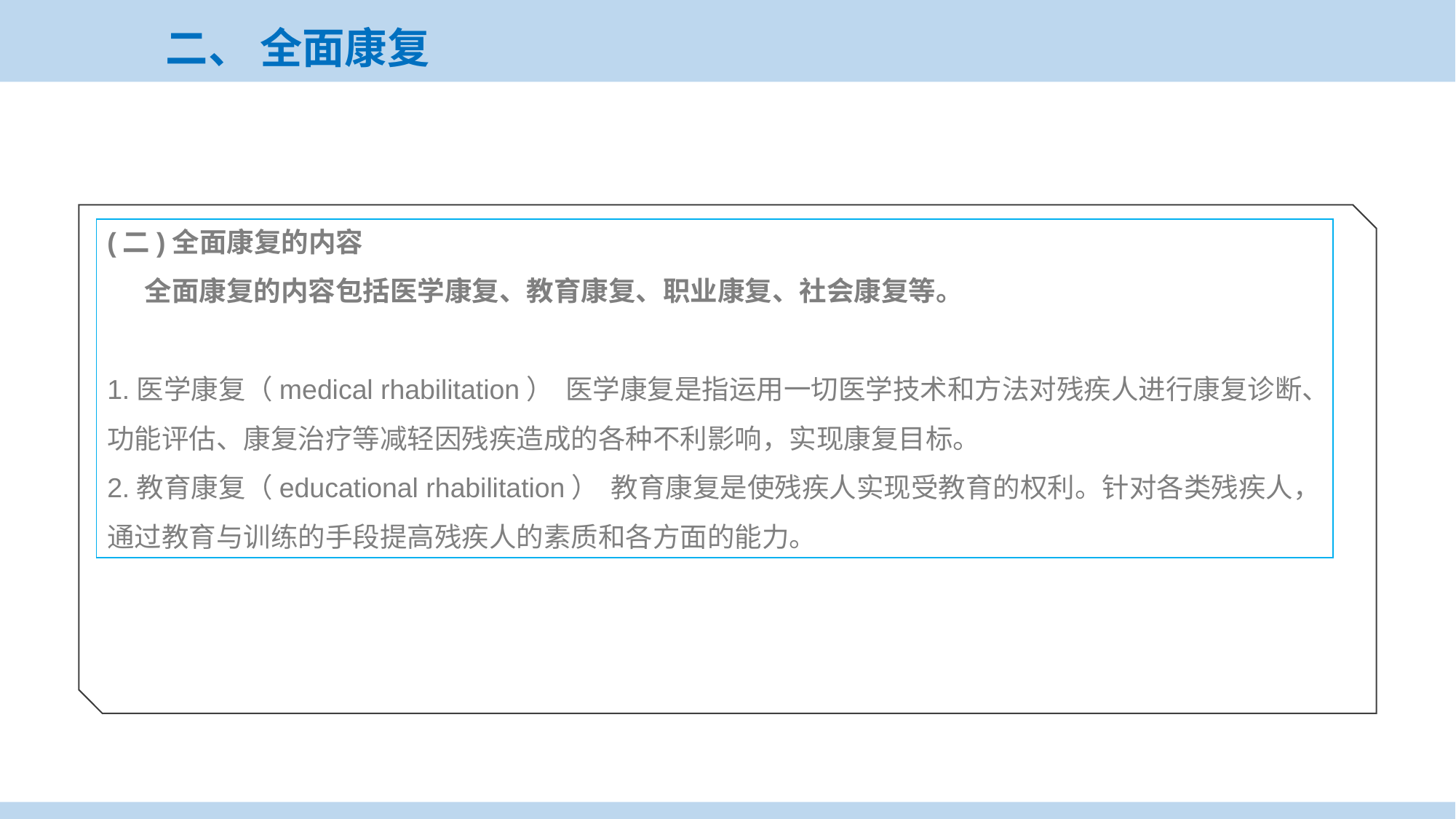

二、 全面康复

(二)全面康复的内容
     全面康复的内容包括医学康复、教育康复、职业康复、社会康复等。

1.医学康复（medical rhabilitation）  医学康复是指运用一切医学技术和方法对残疾人进行康复诊断、功能评估、康复治疗等减轻因残疾造成的各种不利影响，实现康复目标。
2.教育康复（educational rhabilitation）  教育康复是使残疾人实现受教育的权利。针对各类残疾人，通过教育与训练的手段提高残疾人的素质和各方面的能力。